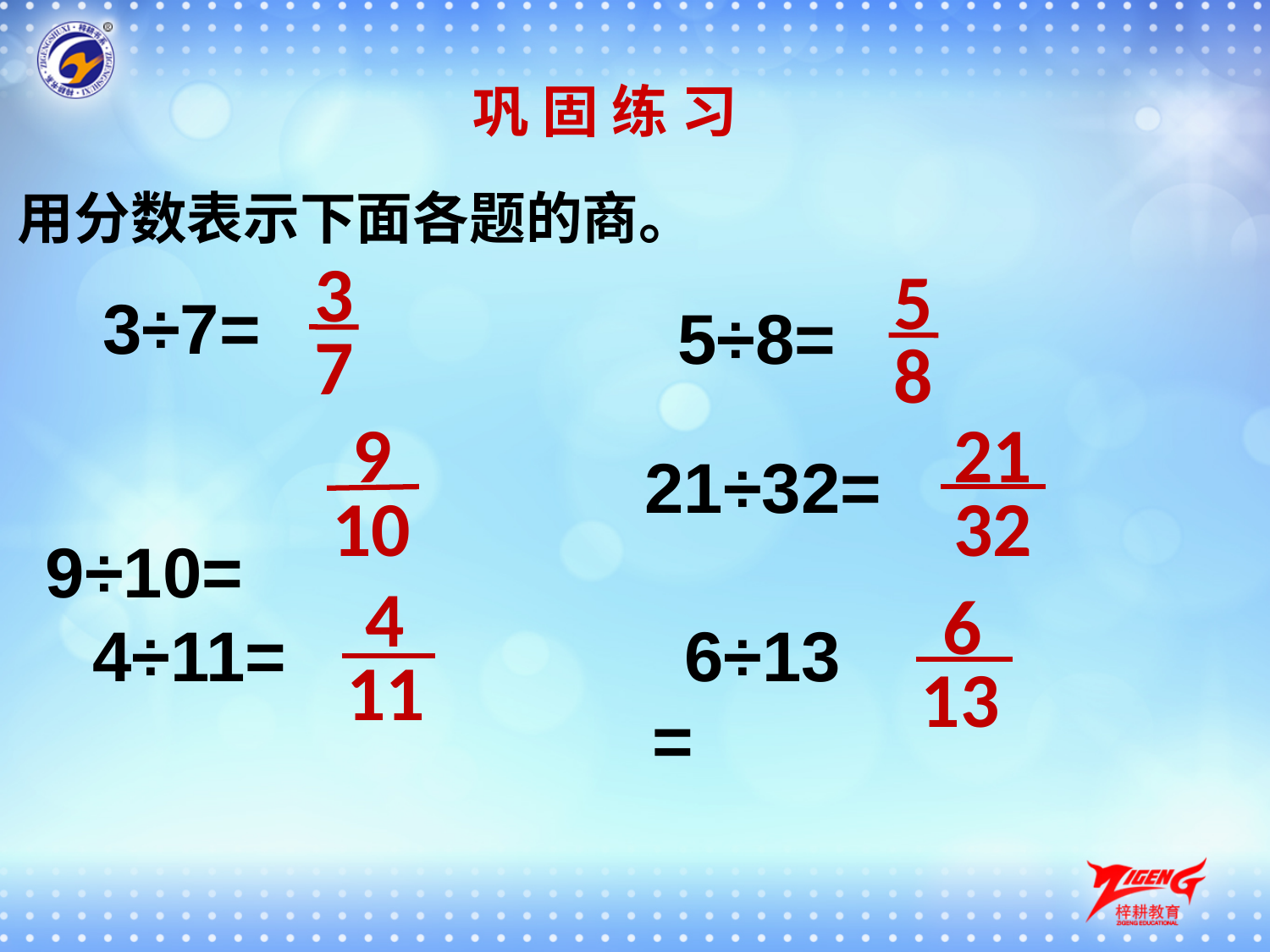

巩 固 练 习
用分数表示下面各题的商。
3
5
3÷7=
5÷8=
7
8
9
21
 9÷10=
21÷32=
10
32
4
6
4÷11=
6÷13=
11
13